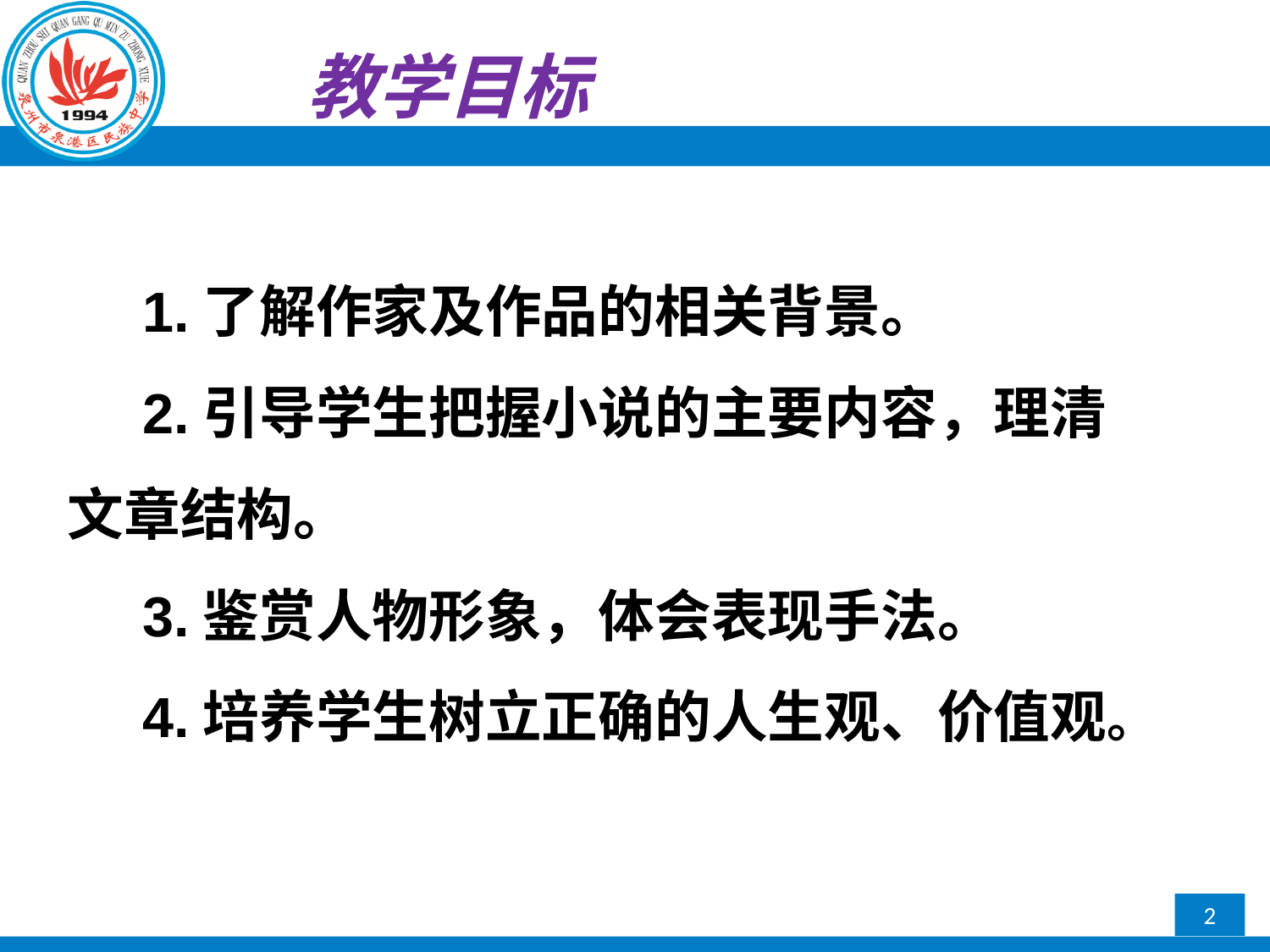

教学目标
1.了解作家及作品的相关背景。
2.引导学生把握小说的主要内容，理清   文章结构。
3.鉴赏人物形象，体会表现手法。
4.培养学生树立正确的人生观、价值观。